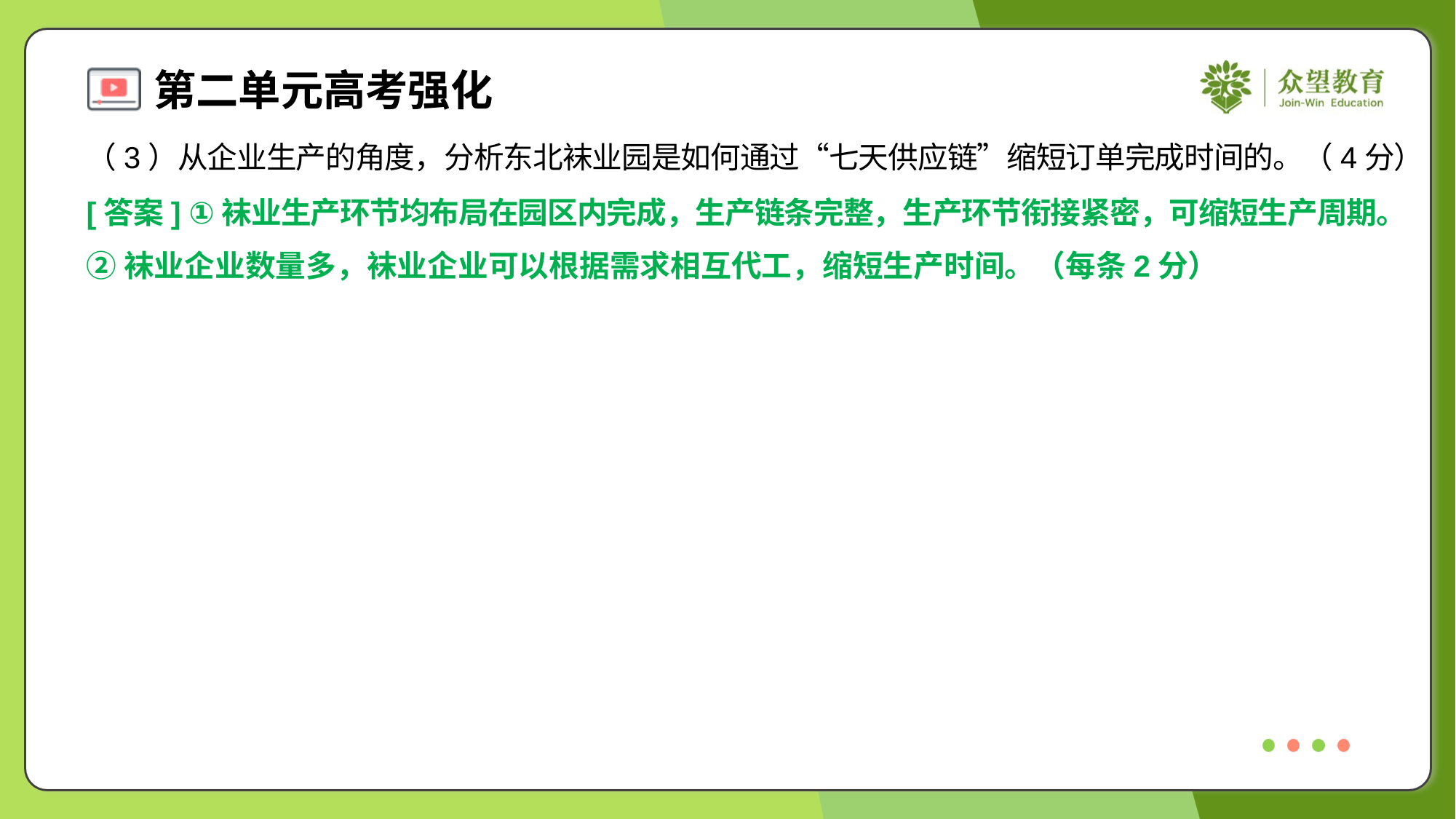

（3）从企业生产的角度，分析东北袜业园是如何通过“七天供应链”缩短订单完成时间的。（4分）
[答案] ①袜业生产环节均布局在园区内完成，生产链条完整，生产环节衔接紧密，可缩短生产周期。
②袜业企业数量多，袜业企业可以根据需求相互代工，缩短生产时间。（每条2分）